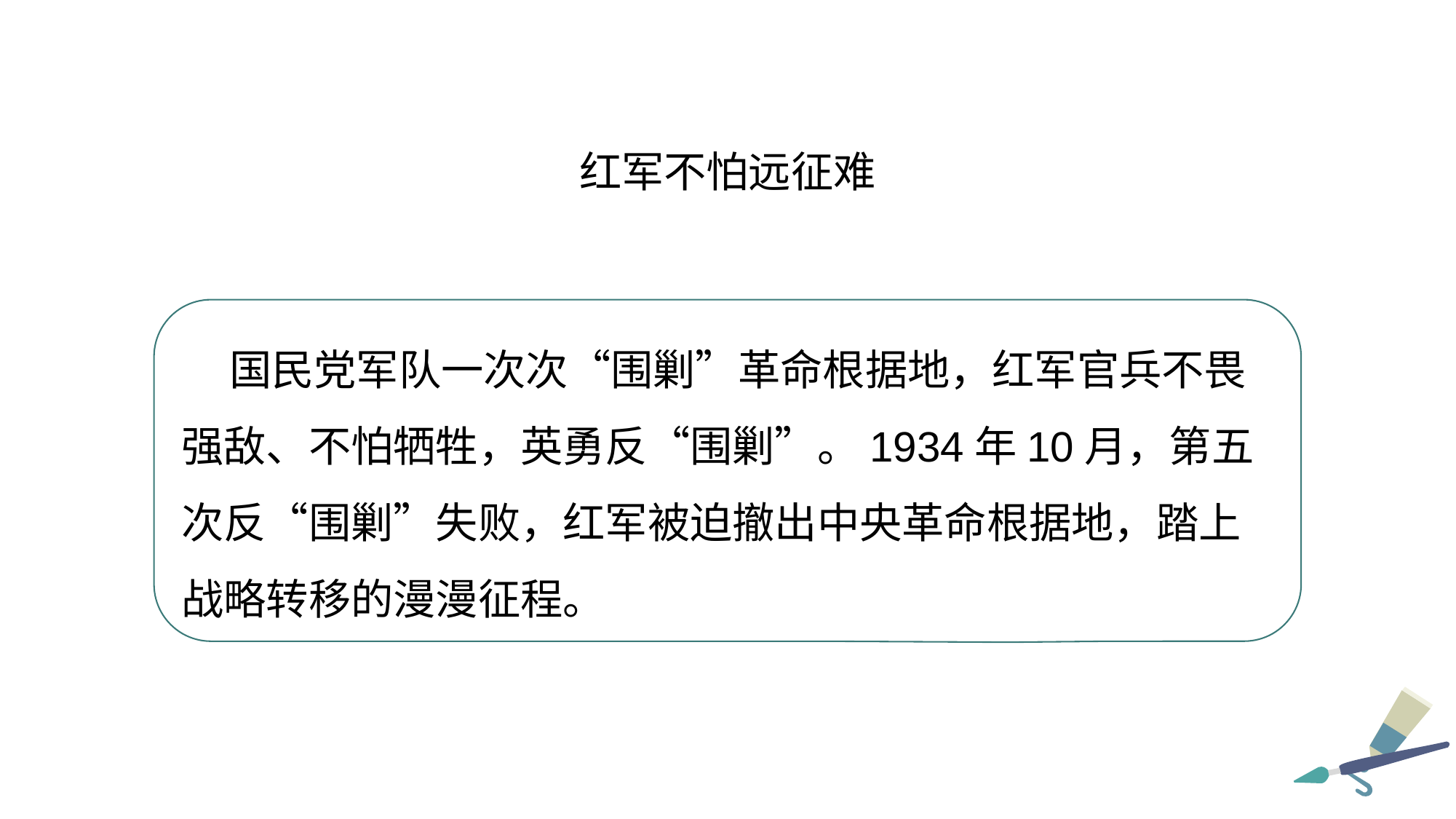

红军不怕远征难
    国民党军队一次次“围剿”革命根据地，红军官兵不畏强敌、不怕牺牲，英勇反“围剿”。1934年10月，第五次反“围剿”失败，红军被迫撤出中央革命根据地，踏上战略转移的漫漫征程。